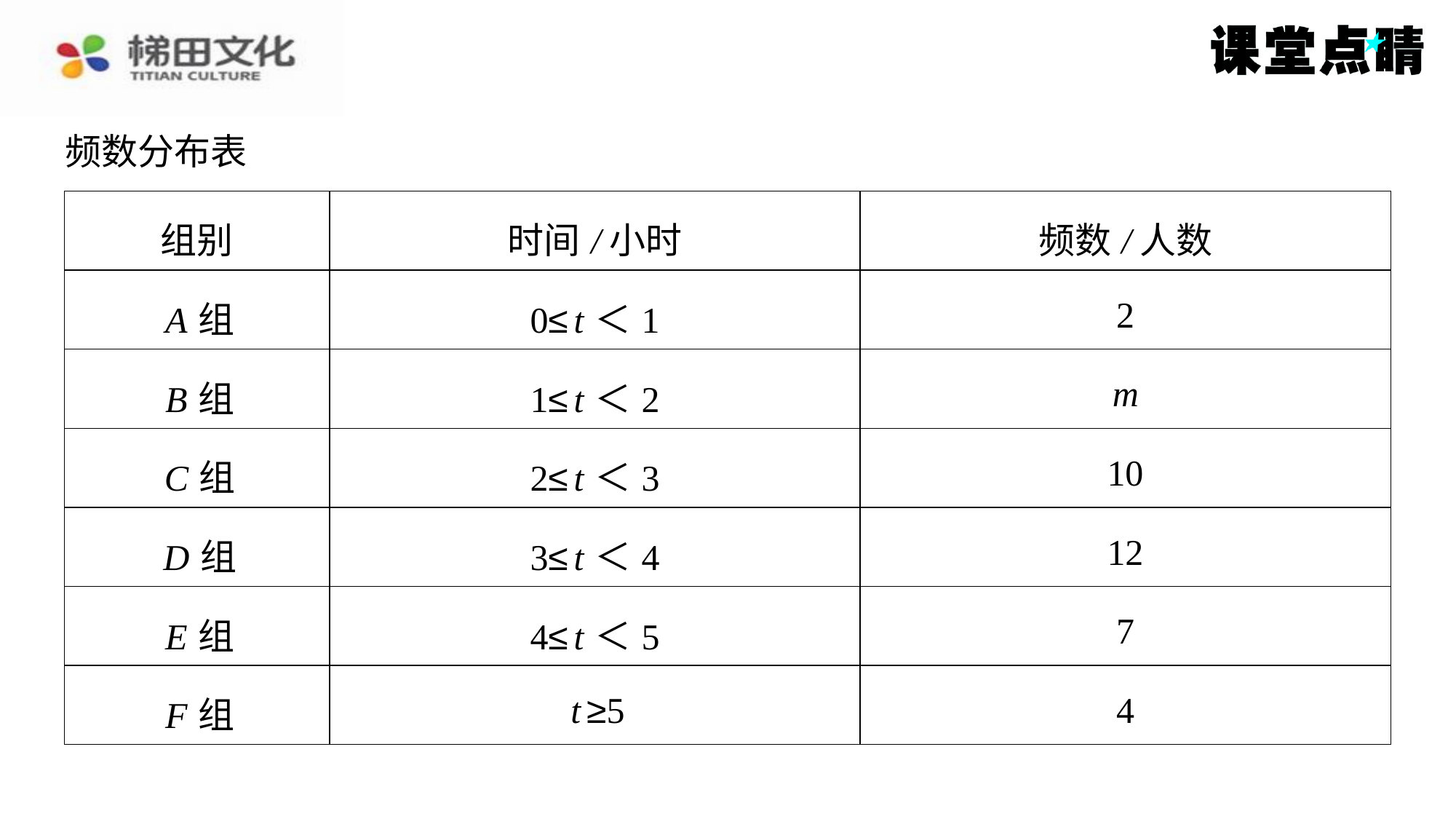

频数分布表
| 组别 | 时间/小时 | 频数/人数 |
| --- | --- | --- |
| A 组 | 0≤ t ＜1 | 2 |
| B 组 | 1≤ t ＜2 | m |
| C 组 | 2≤ t ＜3 | 10 |
| D 组 | 3≤ t ＜4 | 12 |
| E 组 | 4≤ t ＜5 | 7 |
| F 组 | t ≥5 | 4 |